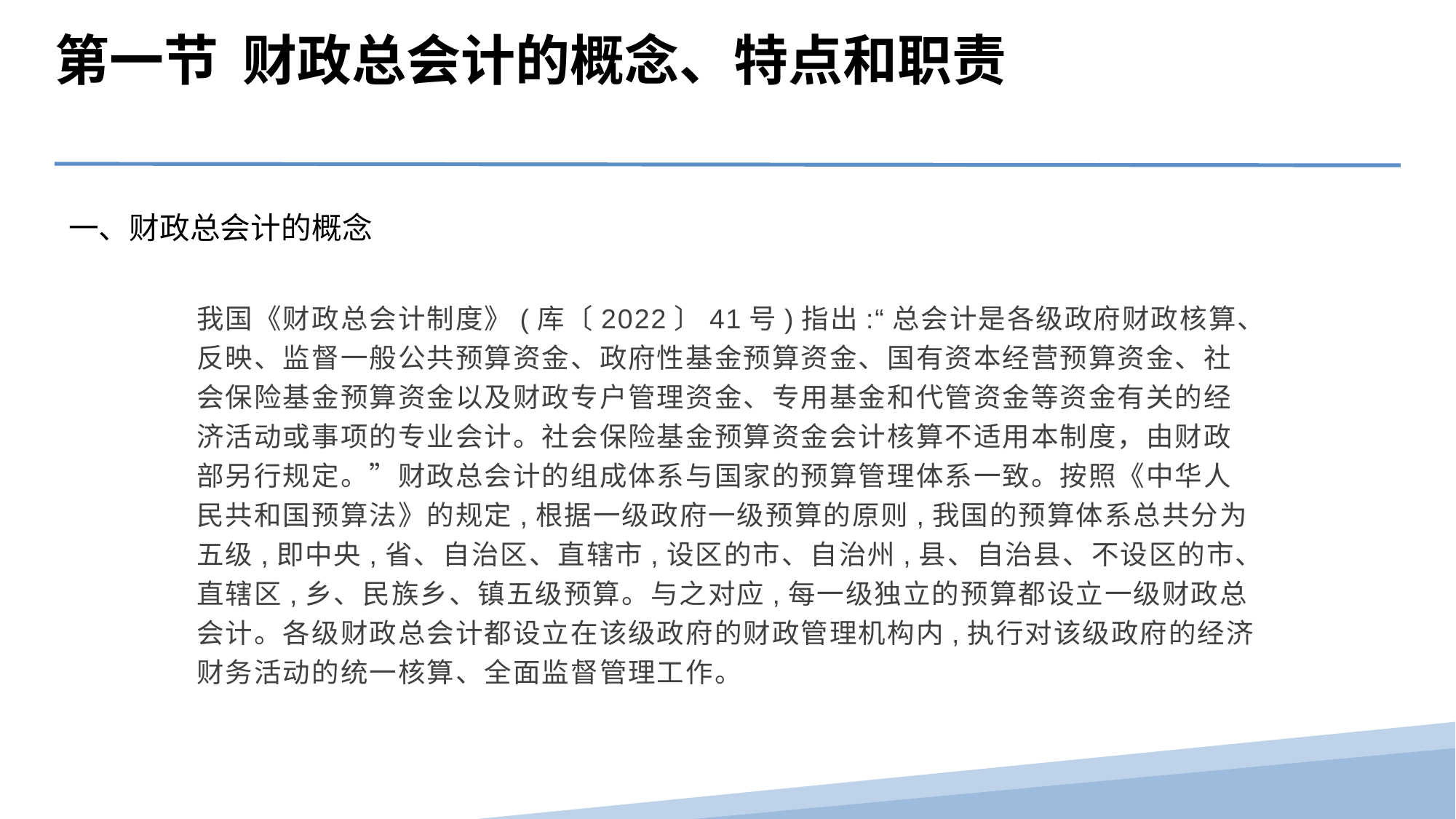

第一节  财政总会计的概念、特点和职责
一、财政总会计的概念
我国《财政总会计制度》(库〔2022〕41号)指出:“总会计是各级政府财政核算、反映、监督一般公共预算资金、政府性基金预算资金、国有资本经营预算资金、社会保险基金预算资金以及财政专户管理资金、专用基金和代管资金等资金有关的经济活动或事项的专业会计。社会保险基金预算资金会计核算不适用本制度，由财政部另行规定。”财政总会计的组成体系与国家的预算管理体系一致。按照《中华人民共和国预算法》的规定,根据一级政府一级预算的原则,我国的预算体系总共分为五级,即中央,省、自治区、直辖市,设区的市、自治州,县、自治县、不设区的市、直辖区,乡、民族乡、镇五级预算。与之对应,每一级独立的预算都设立一级财政总会计。各级财政总会计都设立在该级政府的财政管理机构内,执行对该级政府的经济财务活动的统一核算、全面监督管理工作。